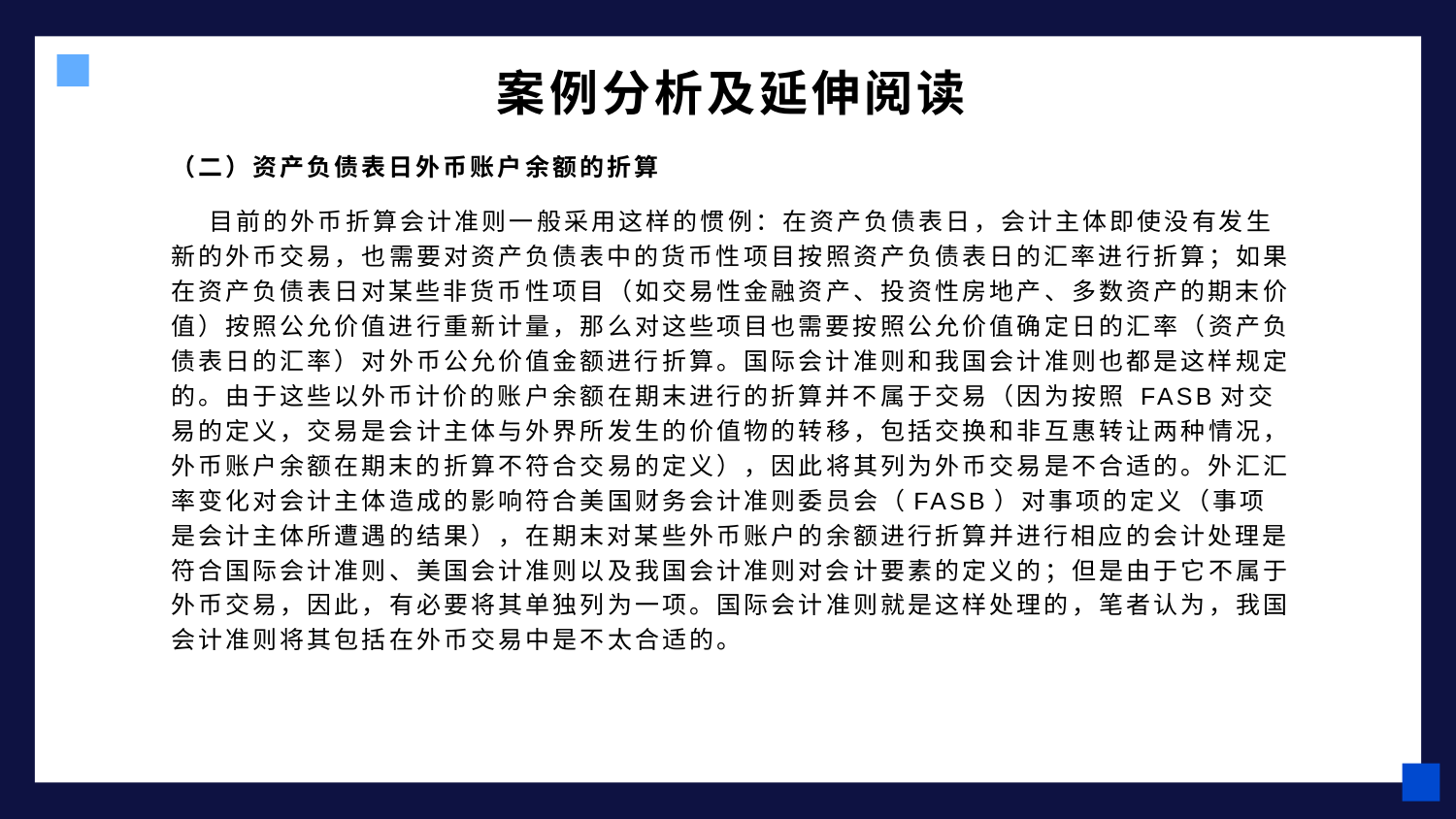

# 案例分析及延伸阅读
（二）资产负债表日外币账户余额的折算
目前的外币折算会计准则一般采用这样的惯例：在资产负债表日，会计主体即使没有发生新的外币交易，也需要对资产负债表中的货币性项目按照资产负债表日的汇率进行折算；如果在资产负债表日对某些非货币性项目（如交易性金融资产、投资性房地产、多数资产的期末价值）按照公允价值进行重新计量，那么对这些项目也需要按照公允价值确定日的汇率（资产负债表日的汇率）对外币公允价值金额进行折算。国际会计准则和我国会计准则也都是这样规定的。由于这些以外币计价的账户余额在期末进行的折算并不属于交易（因为按照 FASB对交易的定义，交易是会计主体与外界所发生的价值物的转移，包括交换和非互惠转让两种情况，外币账户余额在期末的折算不符合交易的定义），因此将其列为外币交易是不合适的。外汇汇率变化对会计主体造成的影响符合美国财务会计准则委员会（FASB）对事项的定义（事项是会计主体所遭遇的结果），在期末对某些外币账户的余额进行折算并进行相应的会计处理是符合国际会计准则、美国会计准则以及我国会计准则对会计要素的定义的；但是由于它不属于外币交易，因此，有必要将其单独列为一项。国际会计准则就是这样处理的，笔者认为，我国会计准则将其包括在外币交易中是不太合适的。